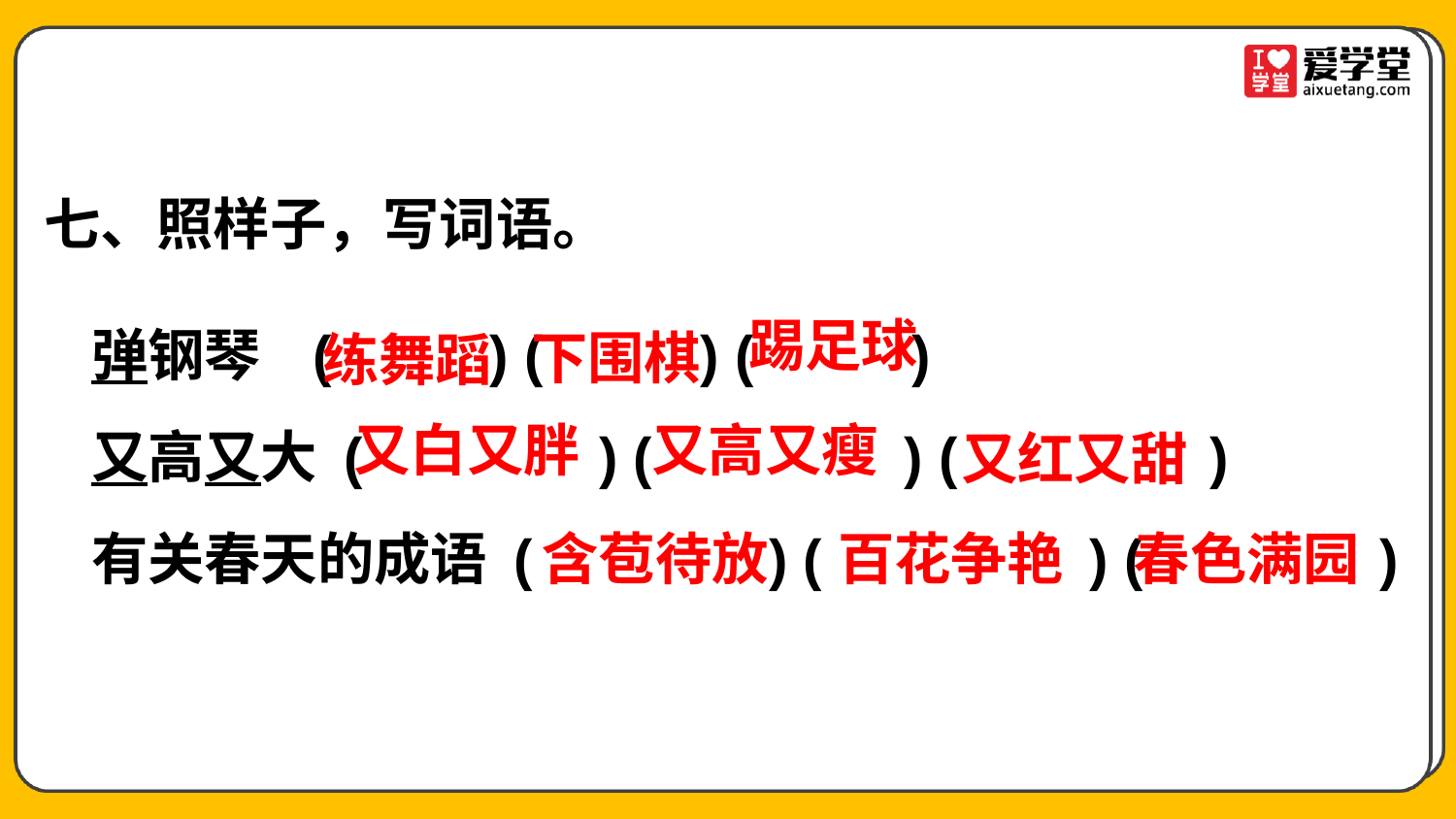

七、照样子，写词语。
弹钢琴   (          ) (          ) (          )
又高又大 (               ) (                ) (                )
有关春天的成语 (               ) (                 ) (               )
踢足球
下围棋
练舞蹈
又白又胖
又高又瘦
又红又甜
含苞待放
百花争艳
春色满园